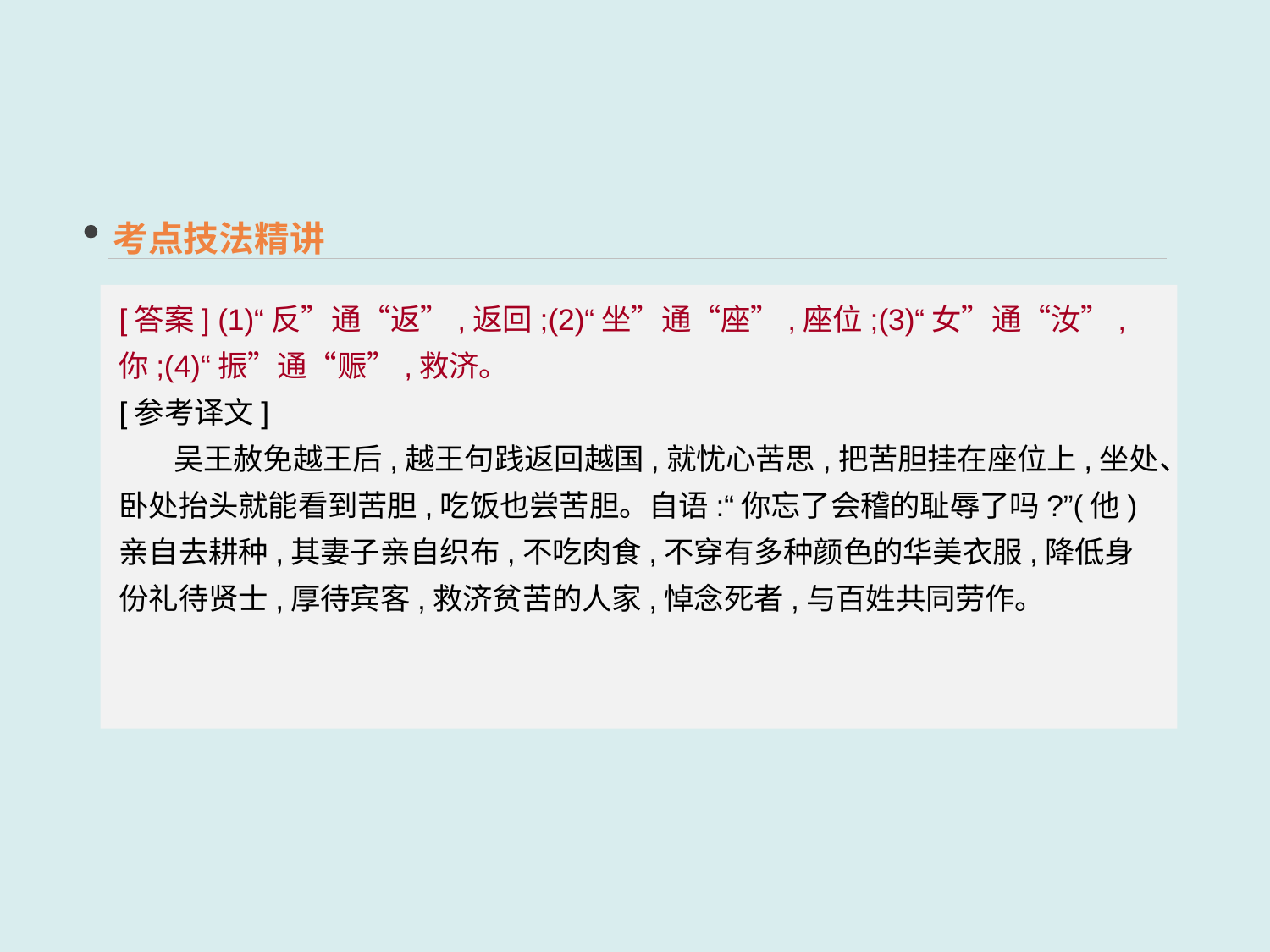

考点技法精讲

[答案] (1)“反”通“返”,返回;(2)“坐”通“座”,座位;(3)“女”通“汝”,你;(4)“振”通“赈”,救济。
[参考译文]
       吴王赦免越王后,越王句践返回越国,就忧心苦思,把苦胆挂在座位上,坐处、卧处抬头就能看到苦胆,吃饭也尝苦胆。自语:“你忘了会稽的耻辱了吗?”(他)亲自去耕种,其妻子亲自织布,不吃肉食,不穿有多种颜色的华美衣服,降低身份礼待贤士,厚待宾客,救济贫苦的人家,悼念死者,与百姓共同劳作。